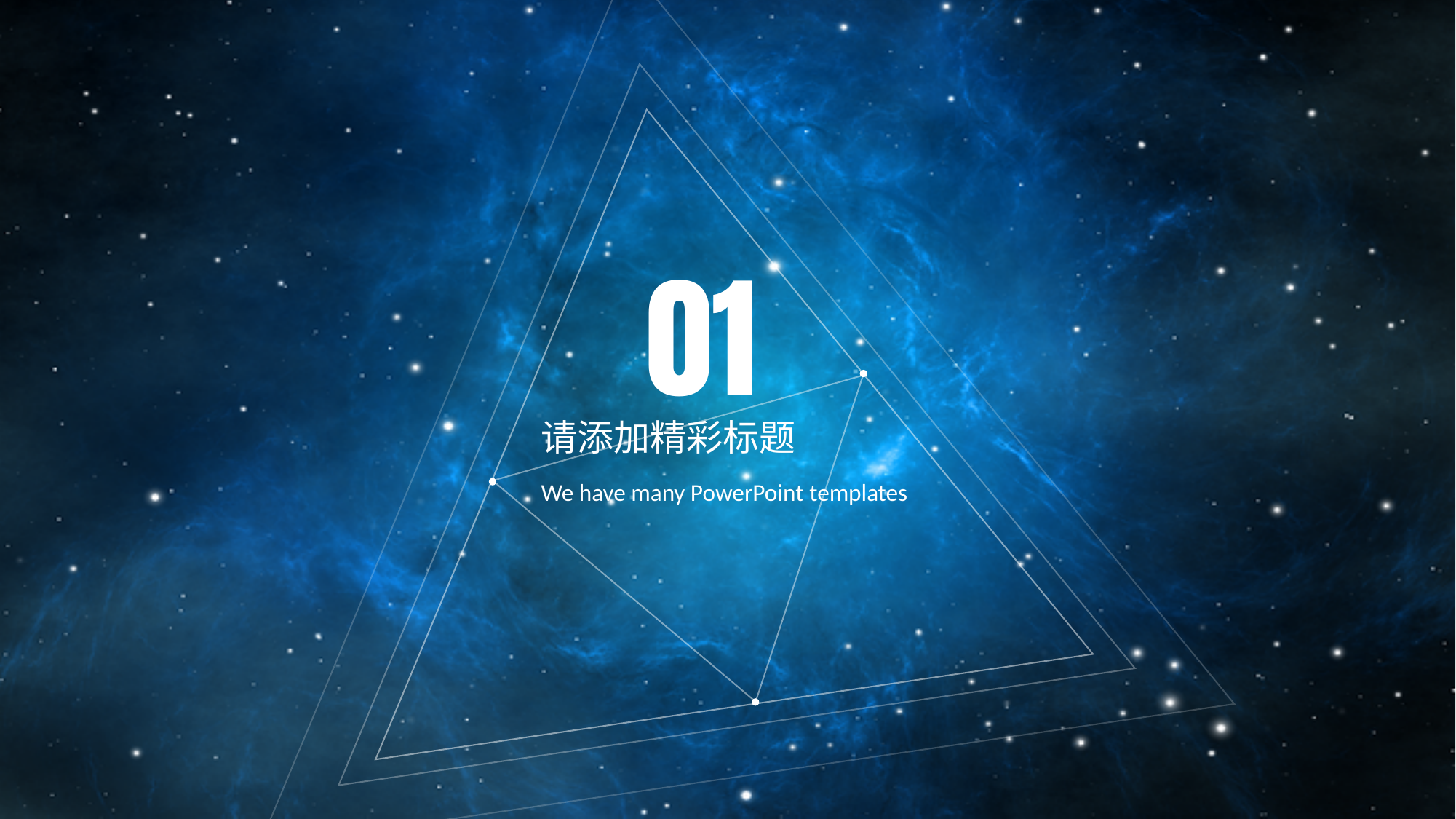

01
请添加精彩标题
We have many PowerPoint templates